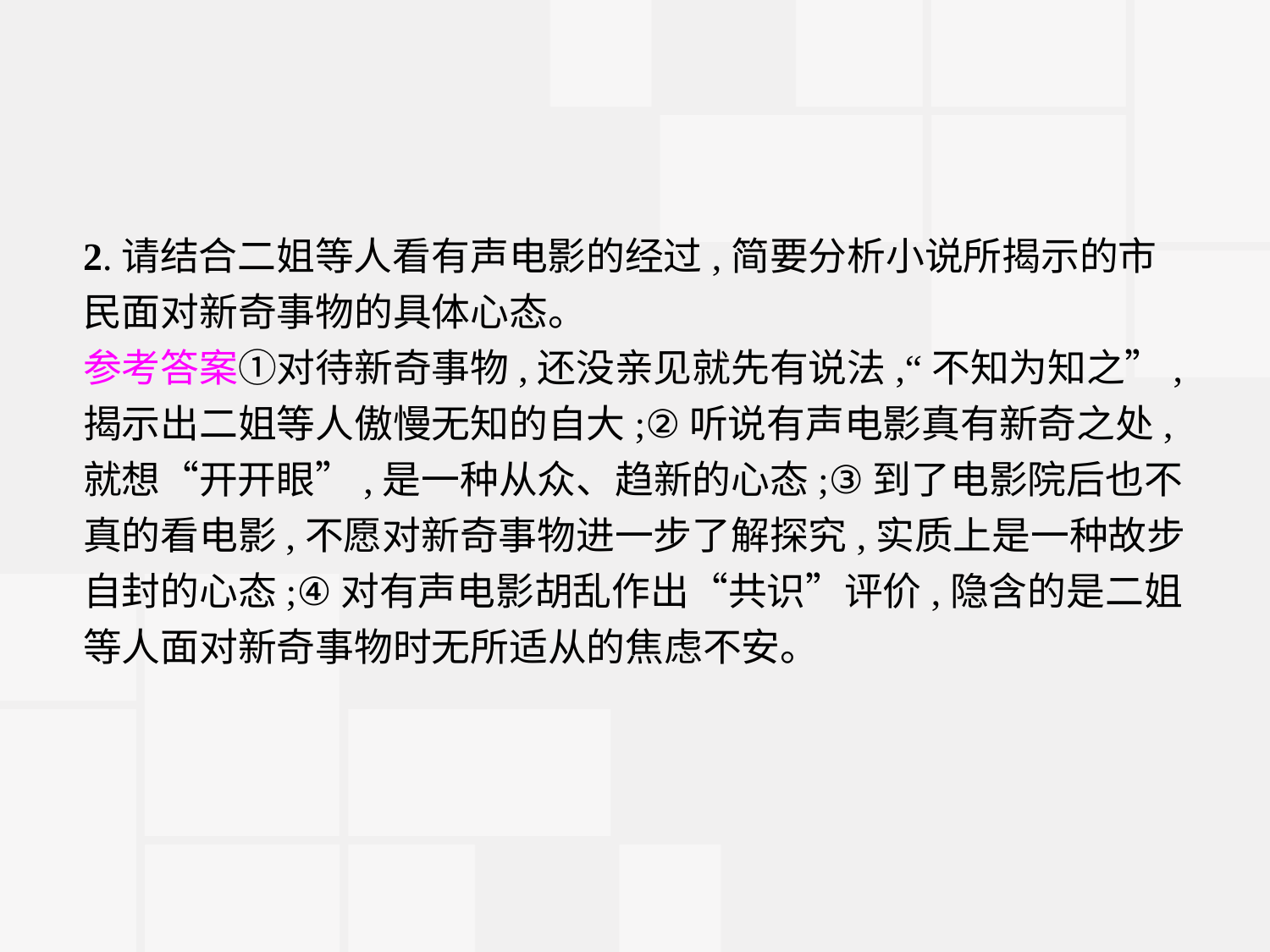

2.请结合二姐等人看有声电影的经过,简要分析小说所揭示的市民面对新奇事物的具体心态。
参考答案①对待新奇事物,还没亲见就先有说法,“不知为知之”,揭示出二姐等人傲慢无知的自大;②听说有声电影真有新奇之处,就想“开开眼”,是一种从众、趋新的心态;③到了电影院后也不真的看电影,不愿对新奇事物进一步了解探究,实质上是一种故步自封的心态;④对有声电影胡乱作出“共识”评价,隐含的是二姐等人面对新奇事物时无所适从的焦虑不安。